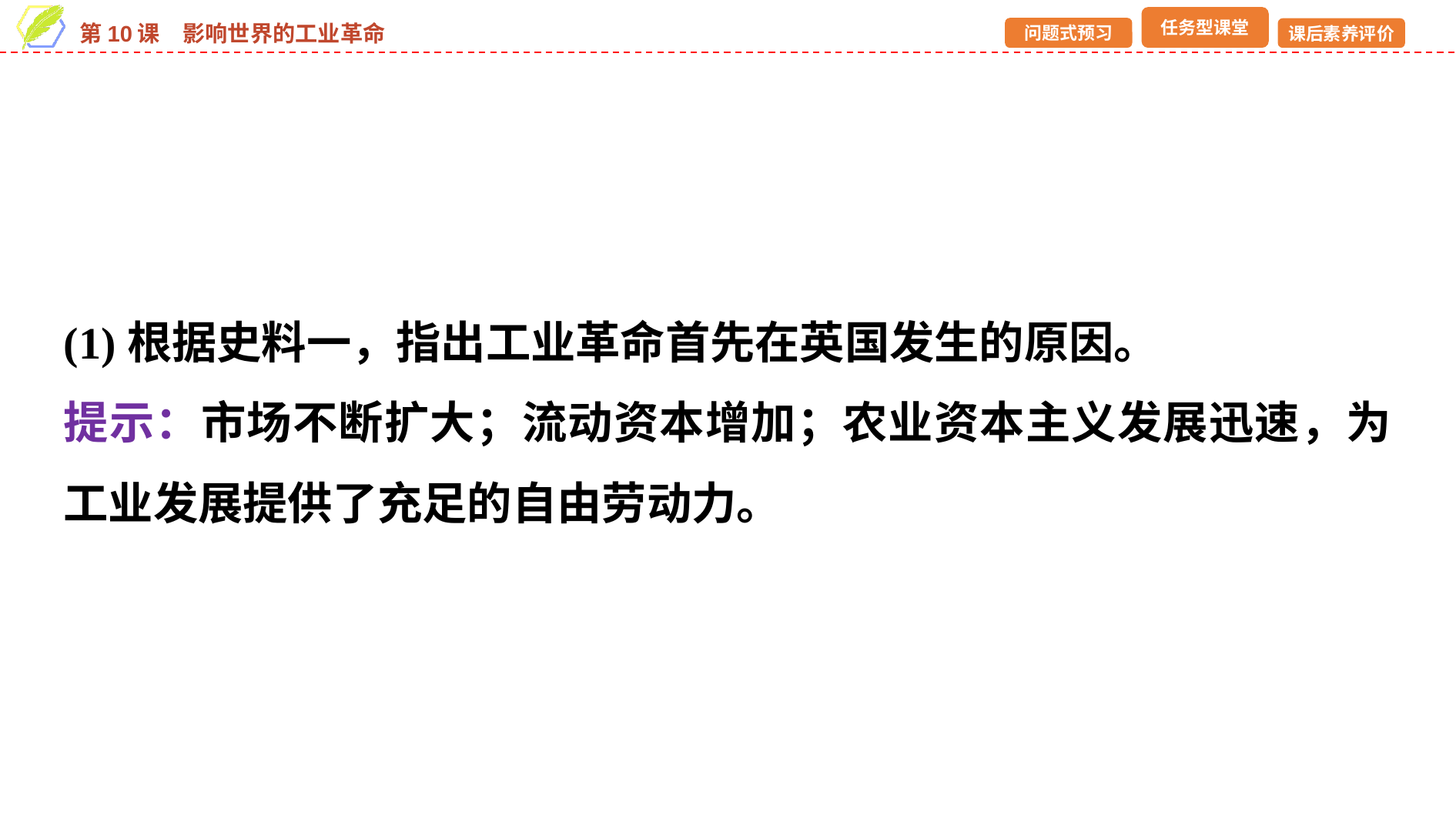

(1)根据史料一，指出工业革命首先在英国发生的原因。
提示：市场不断扩大；流动资本增加；农业资本主义发展迅速，为工业发展提供了充足的自由劳动力。